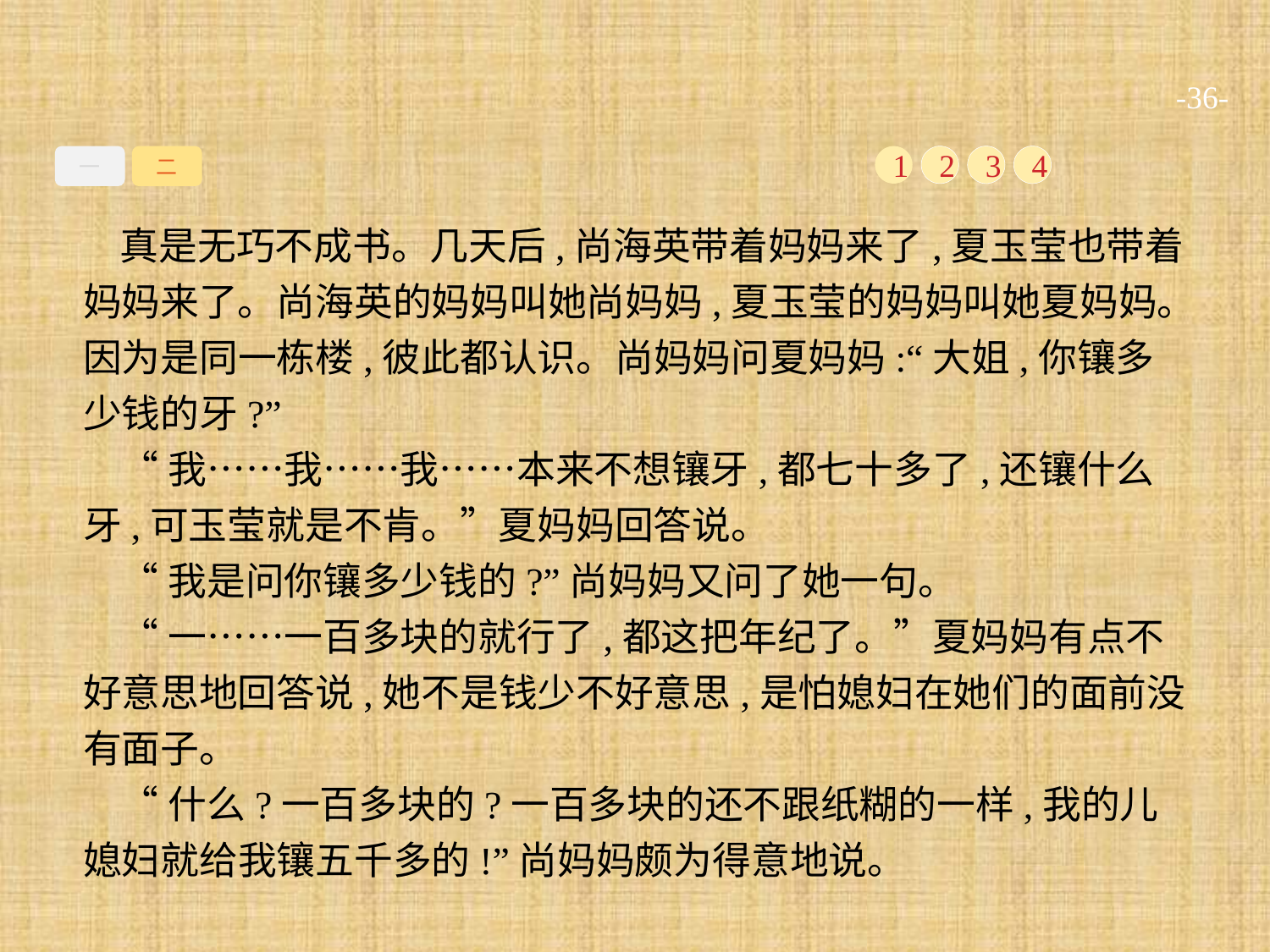

-36-
一
二
1
2
3
4
真是无巧不成书。几天后,尚海英带着妈妈来了,夏玉莹也带着妈妈来了。尚海英的妈妈叫她尚妈妈,夏玉莹的妈妈叫她夏妈妈。因为是同一栋楼,彼此都认识。尚妈妈问夏妈妈:“大姐,你镶多少钱的牙?”
“我……我……我……本来不想镶牙,都七十多了,还镶什么牙,可玉莹就是不肯。”夏妈妈回答说。
“我是问你镶多少钱的?”尚妈妈又问了她一句。
“一……一百多块的就行了,都这把年纪了。”夏妈妈有点不好意思地回答说,她不是钱少不好意思,是怕媳妇在她们的面前没有面子。
“什么?一百多块的?一百多块的还不跟纸糊的一样,我的儿媳妇就给我镶五千多的!”尚妈妈颇为得意地说。